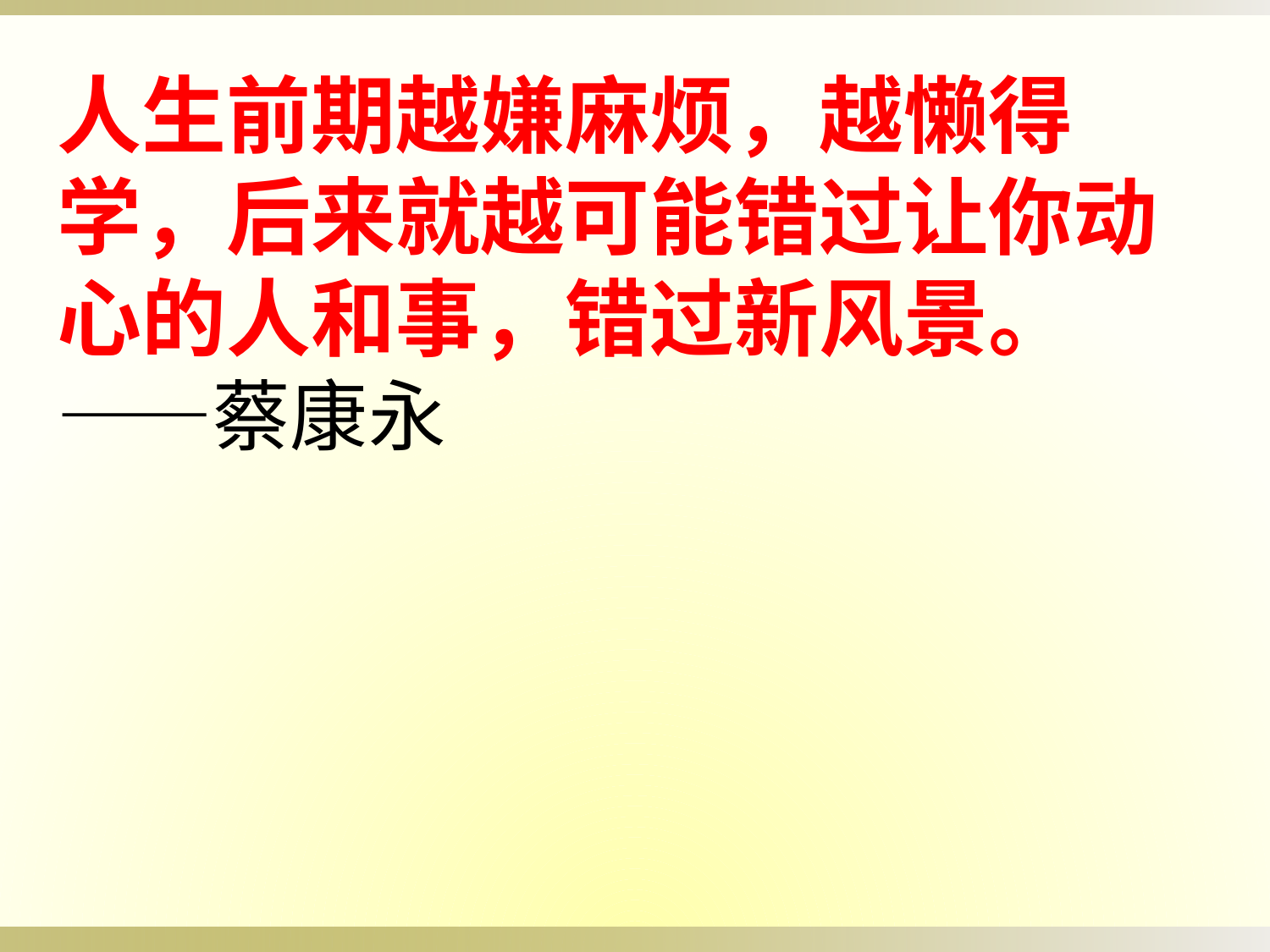

人生前期越嫌麻烦，越懒得学，后来就越可能错过让你动心的人和事，错过新风景。——蔡康永